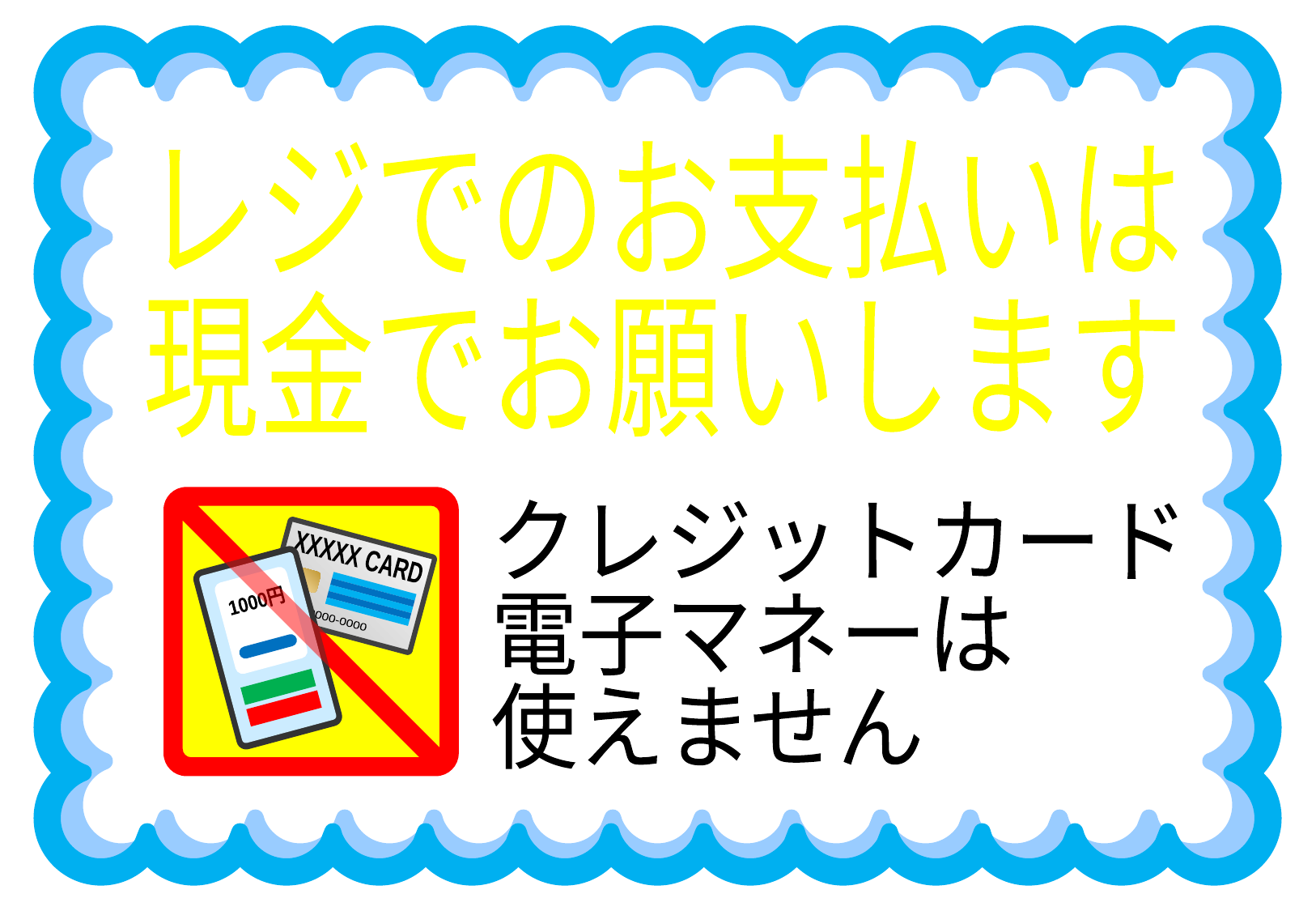

レジでのお支払いは
現金でお願いします

XXXXX CARD

0000-0000-0000

1000円

クレジットカード
電子マネーは
使えません